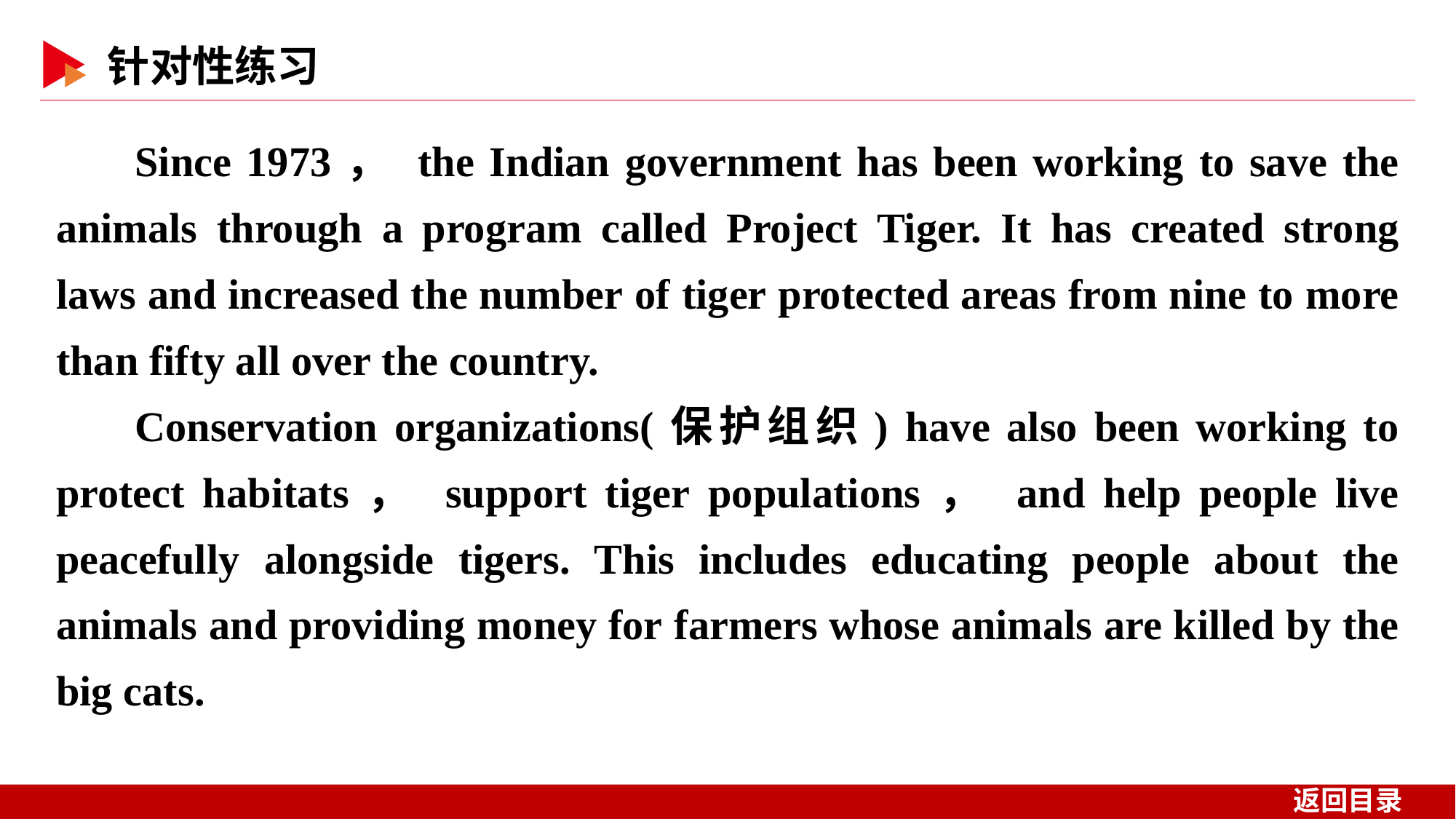

Since 1973， the Indian government has been working to save the animals through a program called Project Tiger. It has created strong laws and increased the number of tiger protected areas from nine to more than fifty all over the country.
Conservation organizations(保护组织) have also been working to protect habitats， support tiger populations， and help people live peacefully alongside tigers. This includes educating people about the animals and providing money for farmers whose animals are killed by the big cats.